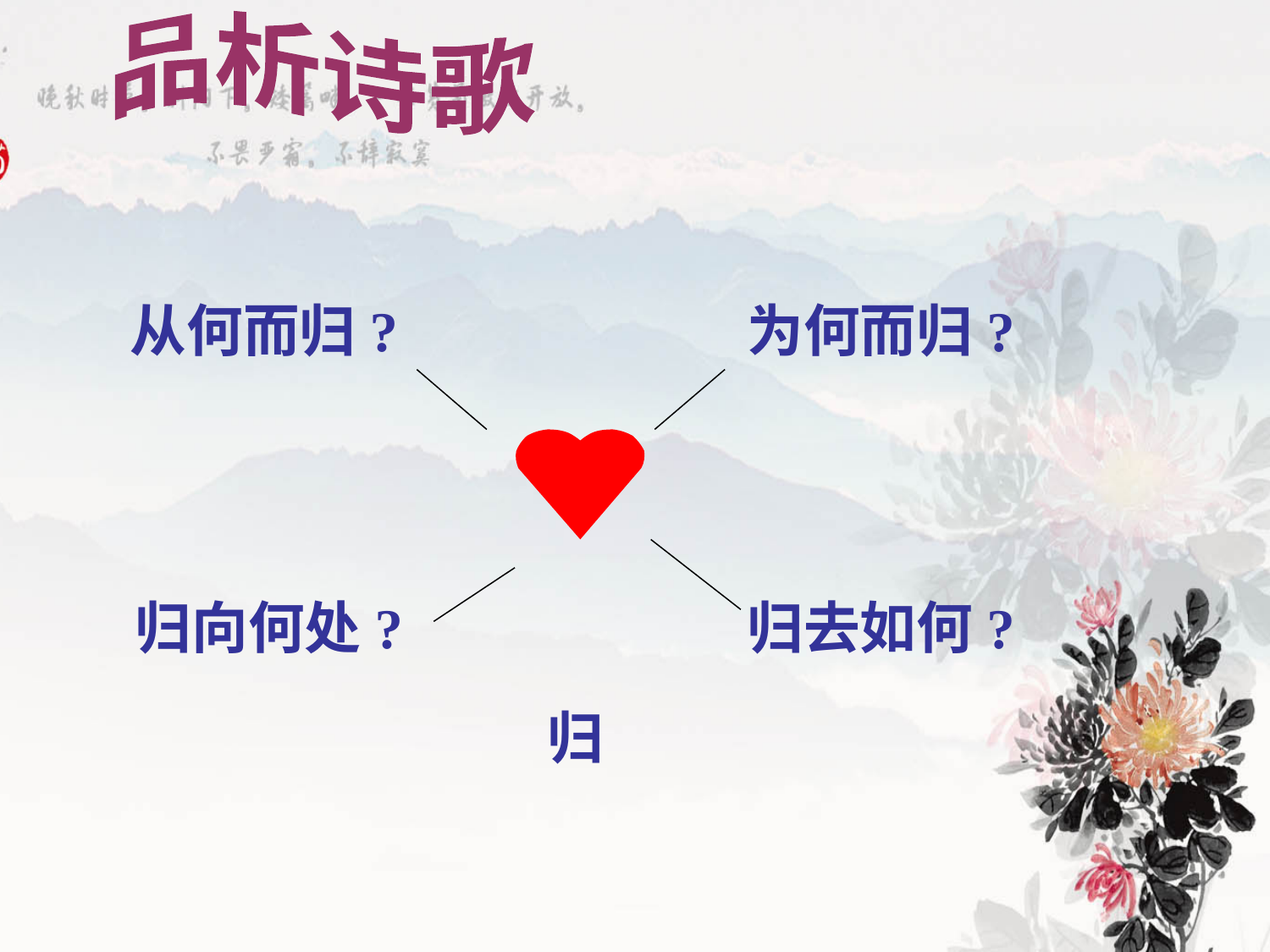

品析诗歌

为何而归?
从何而归?

　                                    归

归向何处?
归去如何?